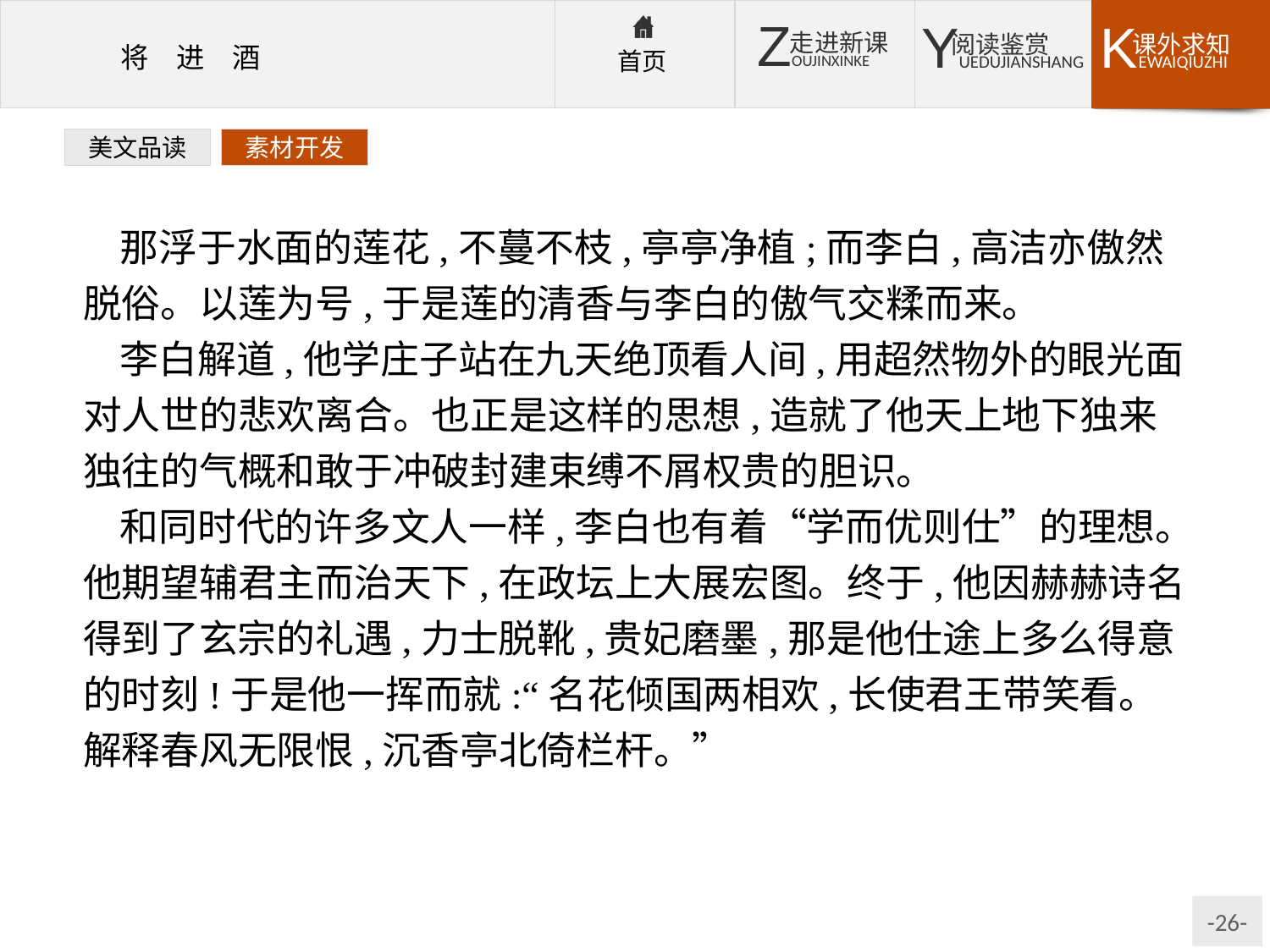

美文品读
素材开发
那浮于水面的莲花,不蔓不枝,亭亭净植;而李白,高洁亦傲然脱俗。以莲为号,于是莲的清香与李白的傲气交糅而来。
李白解道,他学庄子站在九天绝顶看人间,用超然物外的眼光面对人世的悲欢离合。也正是这样的思想,造就了他天上地下独来独往的气概和敢于冲破封建束缚不屑权贵的胆识。
和同时代的许多文人一样,李白也有着“学而优则仕”的理想。他期望辅君主而治天下,在政坛上大展宏图。终于,他因赫赫诗名得到了玄宗的礼遇,力士脱靴,贵妃磨墨,那是他仕途上多么得意的时刻!于是他一挥而就:“名花倾国两相欢,长使君王带笑看。解释春风无限恨,沉香亭北倚栏杆。”